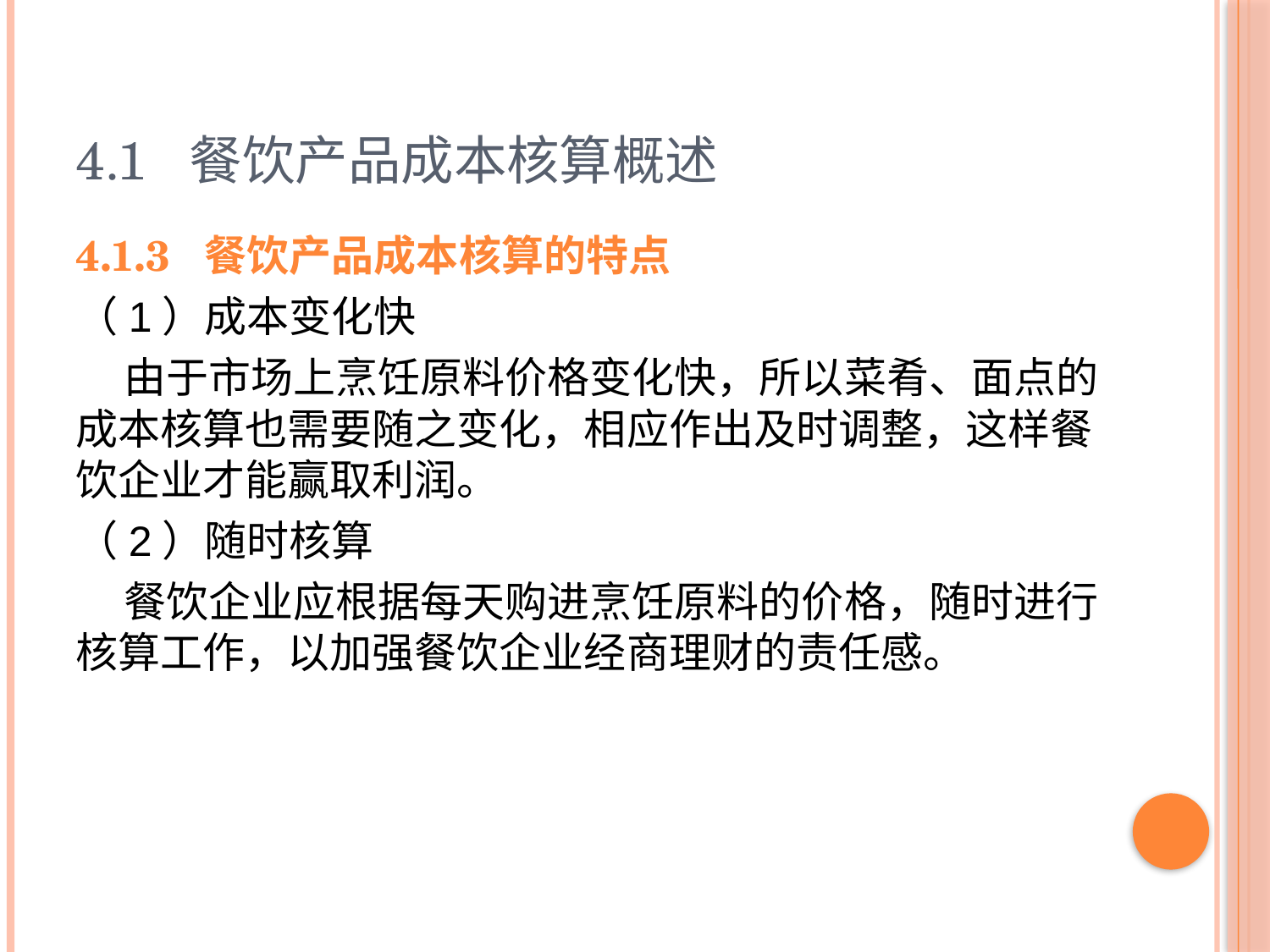

# 4.1  餐饮产品成本核算概述
4.1.3  餐饮产品成本核算的特点
（1）成本变化快
    由于市场上烹饪原料价格变化快，所以菜肴、面点的成本核算也需要随之变化，相应作出及时调整，这样餐饮企业才能赢取利润。
（2）随时核算
    餐饮企业应根据每天购进烹饪原料的价格，随时进行核算工作，以加强餐饮企业经商理财的责任感。